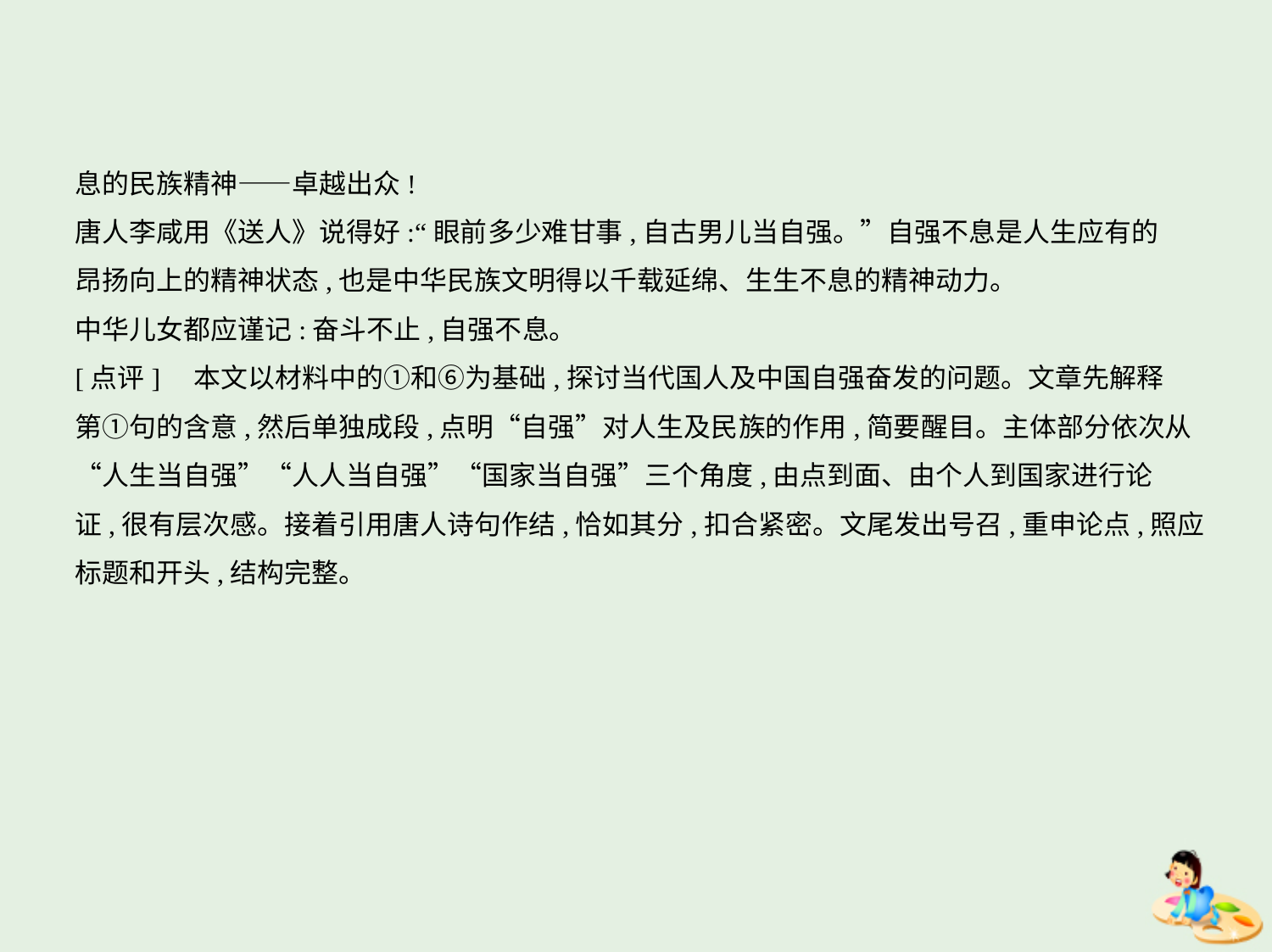

息的民族精神——卓越出众!
唐人李咸用《送人》说得好:“眼前多少难甘事,自古男儿当自强。”自强不息是人生应有的
昂扬向上的精神状态,也是中华民族文明得以千载延绵、生生不息的精神动力。
中华儿女都应谨记:奋斗不止,自强不息。
[点评]　本文以材料中的①和⑥为基础,探讨当代国人及中国自强奋发的问题。文章先解释
第①句的含意,然后单独成段,点明“自强”对人生及民族的作用,简要醒目。主体部分依次从
“人生当自强”“人人当自强”“国家当自强”三个角度,由点到面、由个人到国家进行论
证,很有层次感。接着引用唐人诗句作结,恰如其分,扣合紧密。文尾发出号召,重申论点,照应
标题和开头,结构完整。